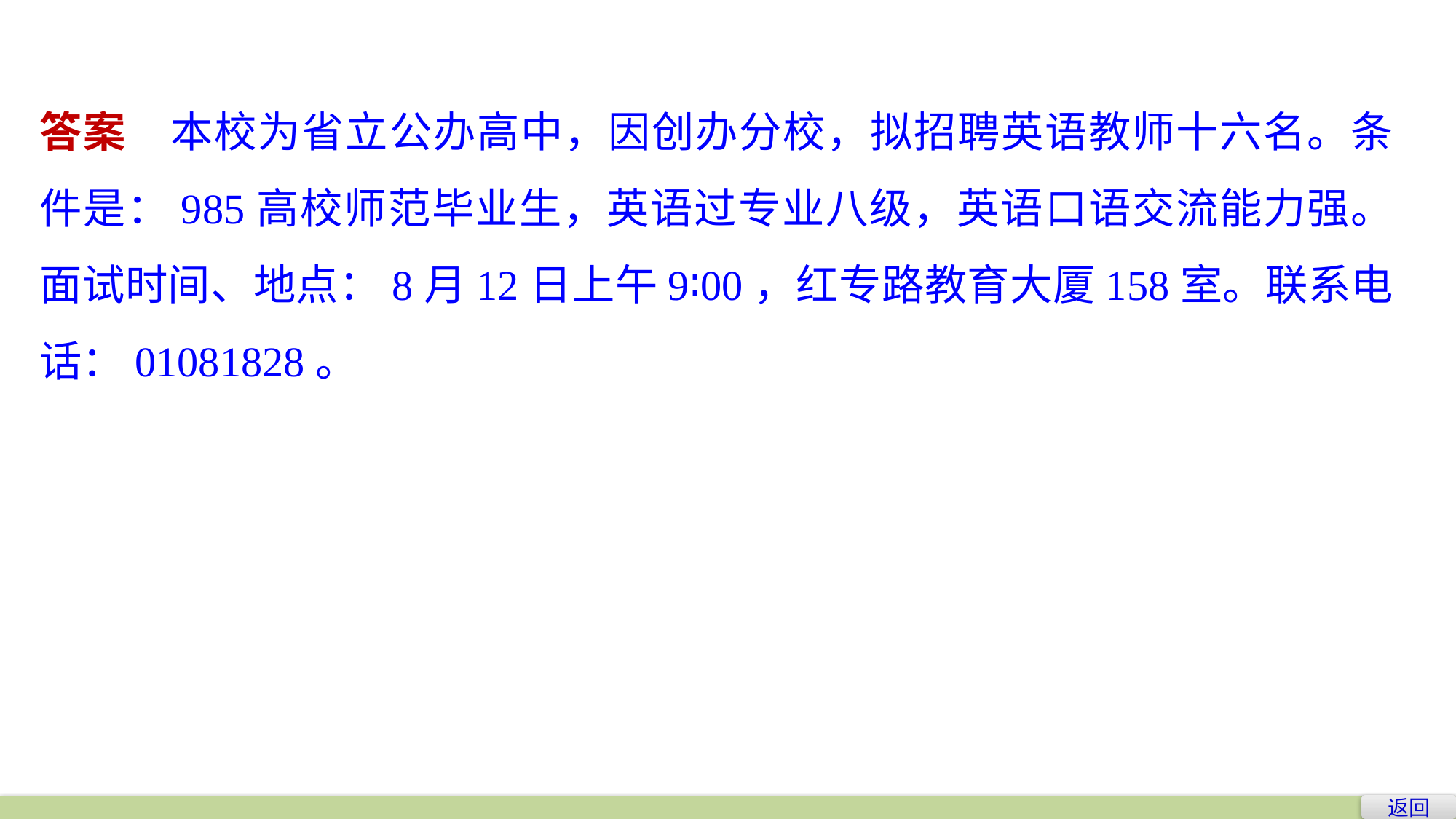

答案　本校为省立公办高中，因创办分校，拟招聘英语教师十六名。条件是：985高校师范毕业生，英语过专业八级，英语口语交流能力强。面试时间、地点：8月12日上午9∶00，红专路教育大厦158室。联系电话：01081828。
返回